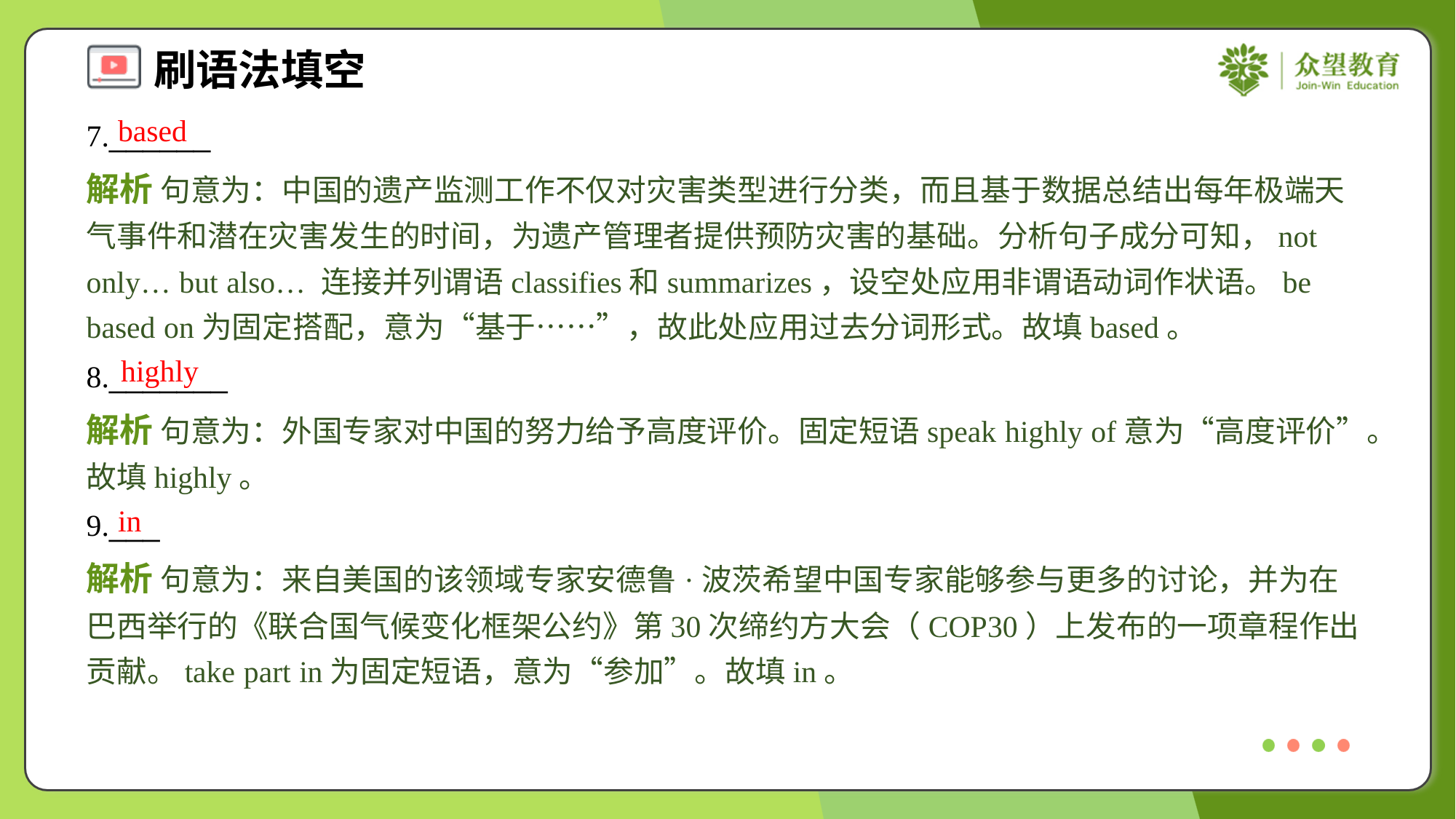

based
7.______
解析 句意为：中国的遗产监测工作不仅对灾害类型进行分类，而且基于数据总结出每年极端天气事件和潜在灾害发生的时间，为遗产管理者提供预防灾害的基础。分析句子成分可知，not only… but also… 连接并列谓语classifies和summarizes，设空处应用非谓语动词作状语。be based on为固定搭配，意为“基于……”，故此处应用过去分词形式。故填based。
highly
8._______
解析 句意为：外国专家对中国的努力给予高度评价。固定短语speak highly of意为“高度评价”。故填highly。
in
9.___
解析 句意为：来自美国的该领域专家安德鲁·波茨希望中国专家能够参与更多的讨论，并为在巴西举行的《联合国气候变化框架公约》第30次缔约方大会（COP30）上发布的一项章程作出贡献。take part in为固定短语，意为“参加”。故填in。